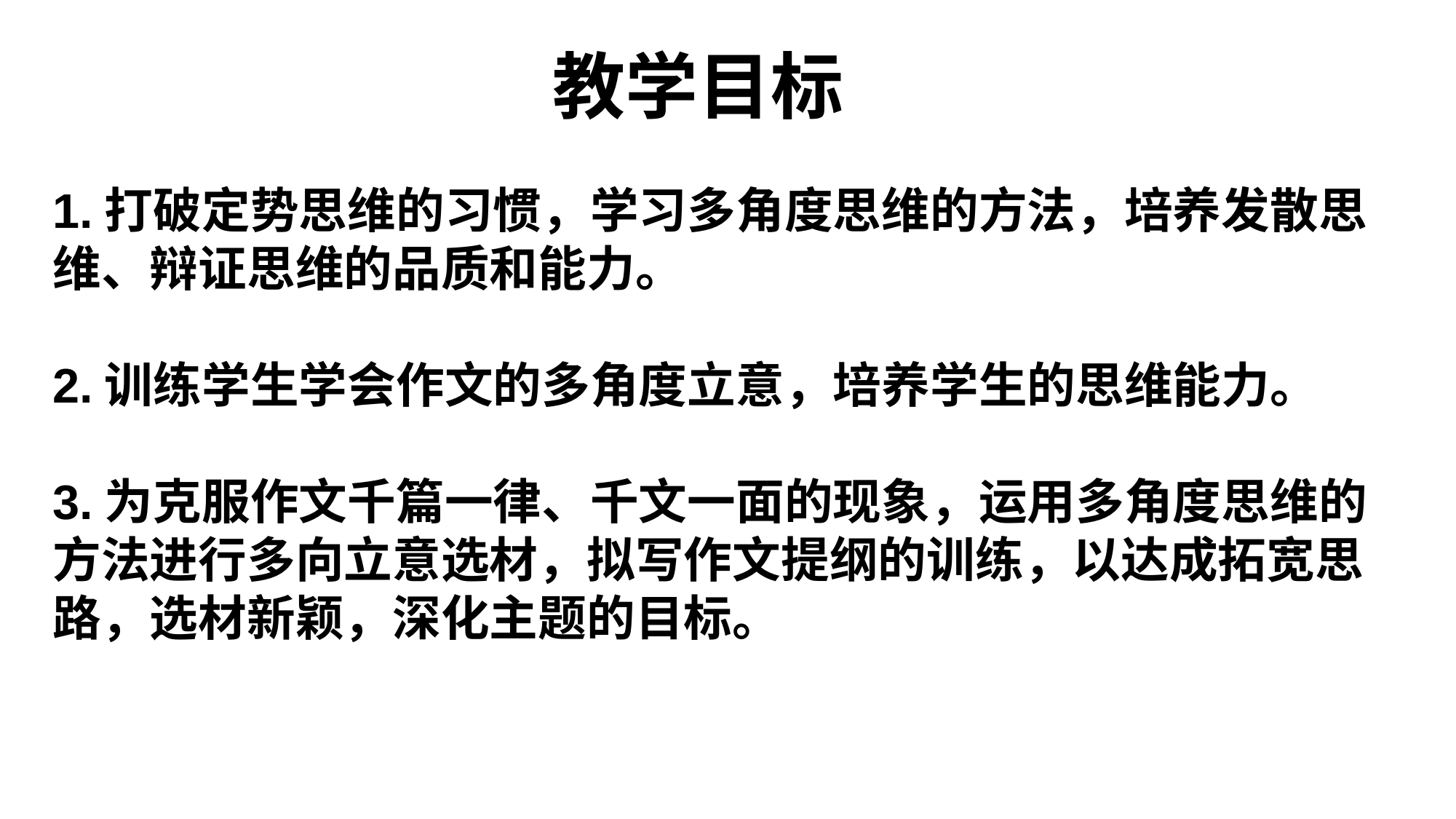

教学目标
1.打破定势思维的习惯，学习多角度思维的方法，培养发散思维、辩证思维的品质和能力。

2.训练学生学会作文的多角度立意，培养学生的思维能力。

3.为克服作文千篇一律、千文一面的现象，运用多角度思维的方法进行多向立意选材，拟写作文提纲的训练，以达成拓宽思路，选材新颖，深化主题的目标。